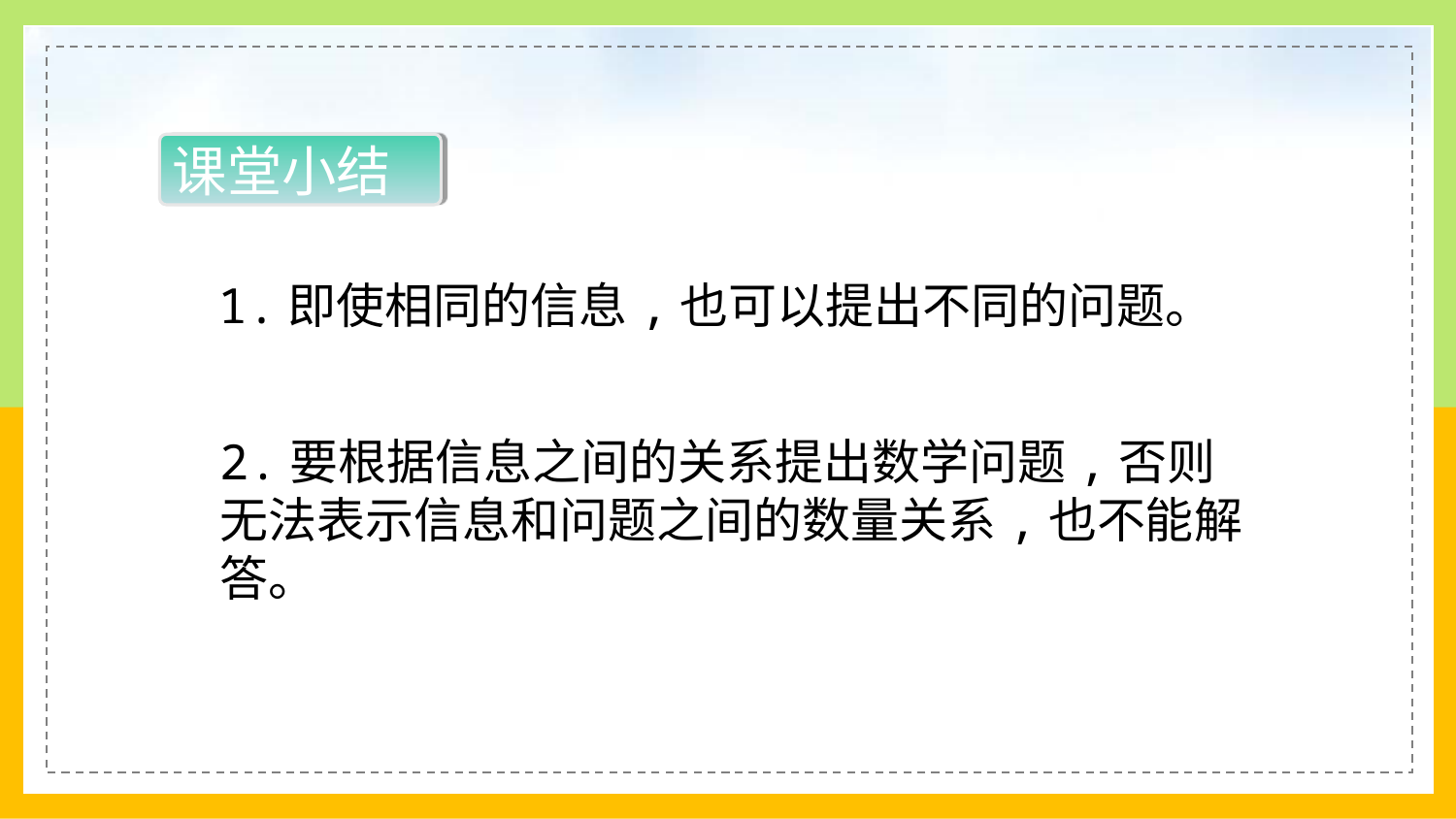

课堂小结
1.即使相同的信息,也可以提出不同的问题。
2.要根据信息之间的关系提出数学问题,否则无法表示信息和问题之间的数量关系,也不能解答。